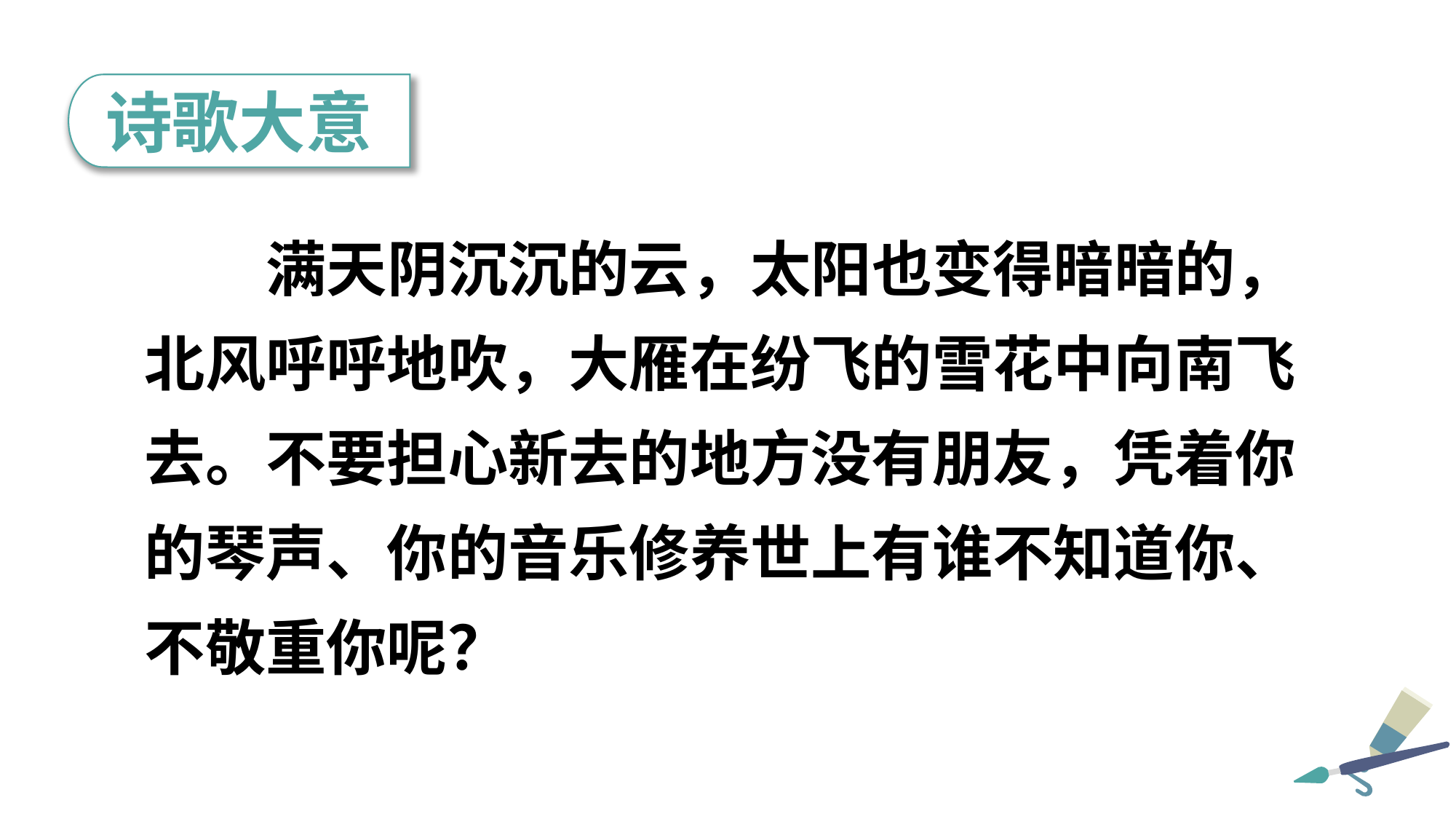

诗歌大意
满天阴沉沉的云，太阳也变得暗暗的，北风呼呼地吹，大雁在纷飞的雪花中向南飞去。不要担心新去的地方没有朋友，凭着你的琴声、你的音乐修养世上有谁不知道你、不敬重你呢？